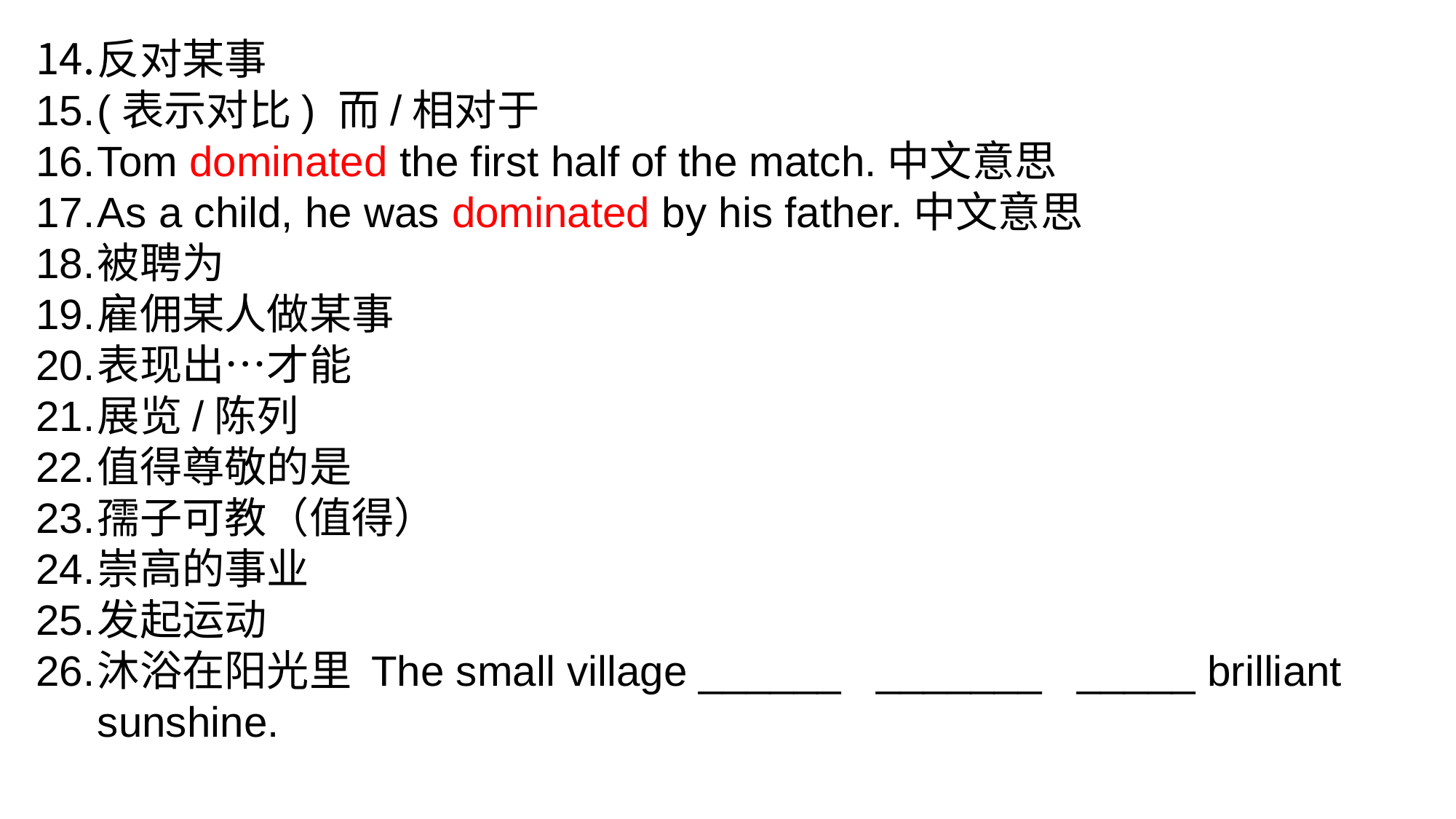

反对某事
(表示对比) 而/相对于
Tom dominated the first half of the match.中文意思
As a child, he was dominated by his father.中文意思
被聘为
雇佣某人做某事
表现出…才能
展览/陈列
值得尊敬的是
孺子可教（值得）
崇高的事业
发起运动
沐浴在阳光里 The small village ______   _______   _____ brilliant sunshine.